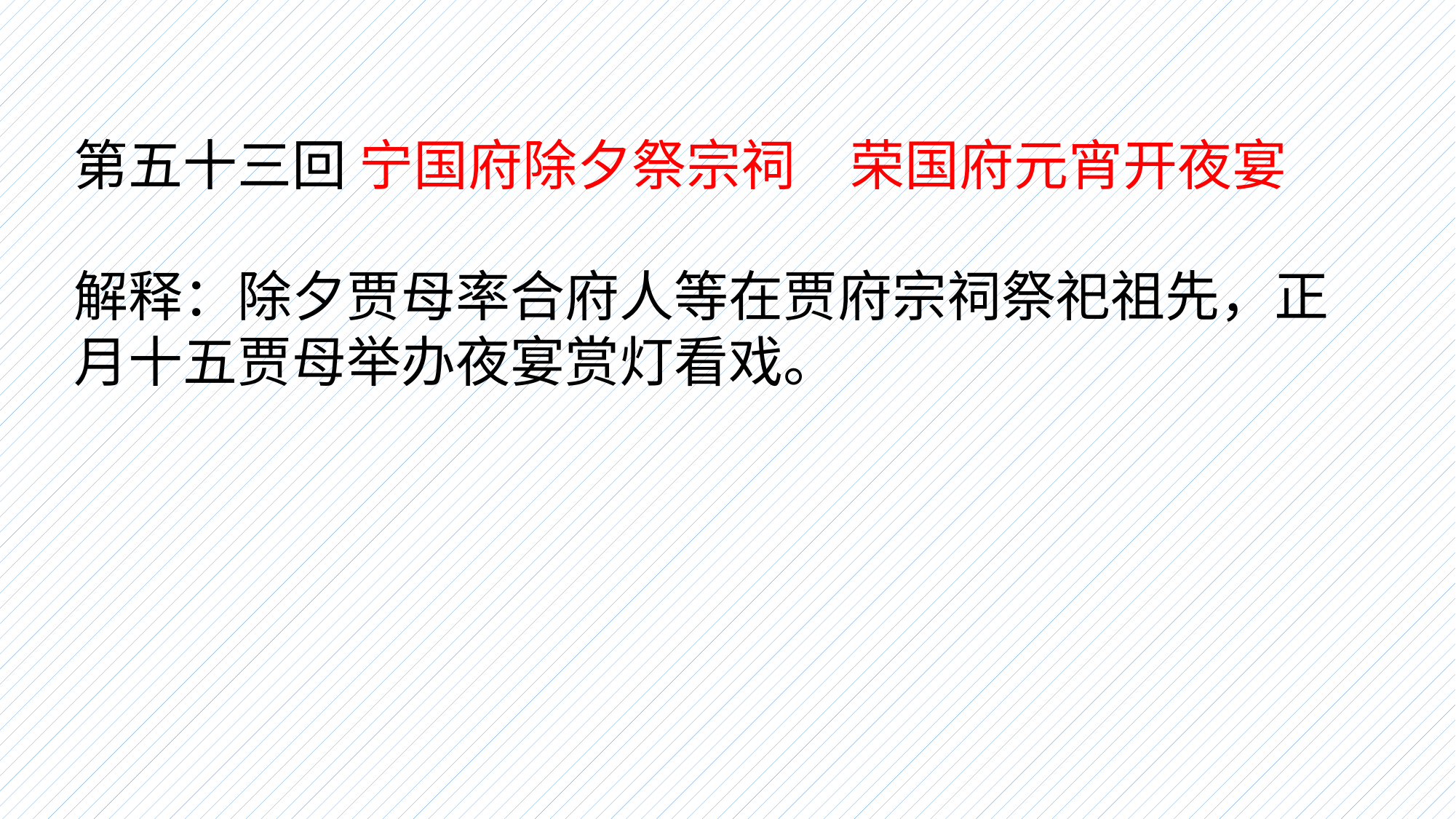

第五十三回 宁国府除夕祭宗祠　荣国府元宵开夜宴

解释：除夕贾母率合府人等在贾府宗祠祭祀祖先，正月十五贾母举办夜宴赏灯看戏。